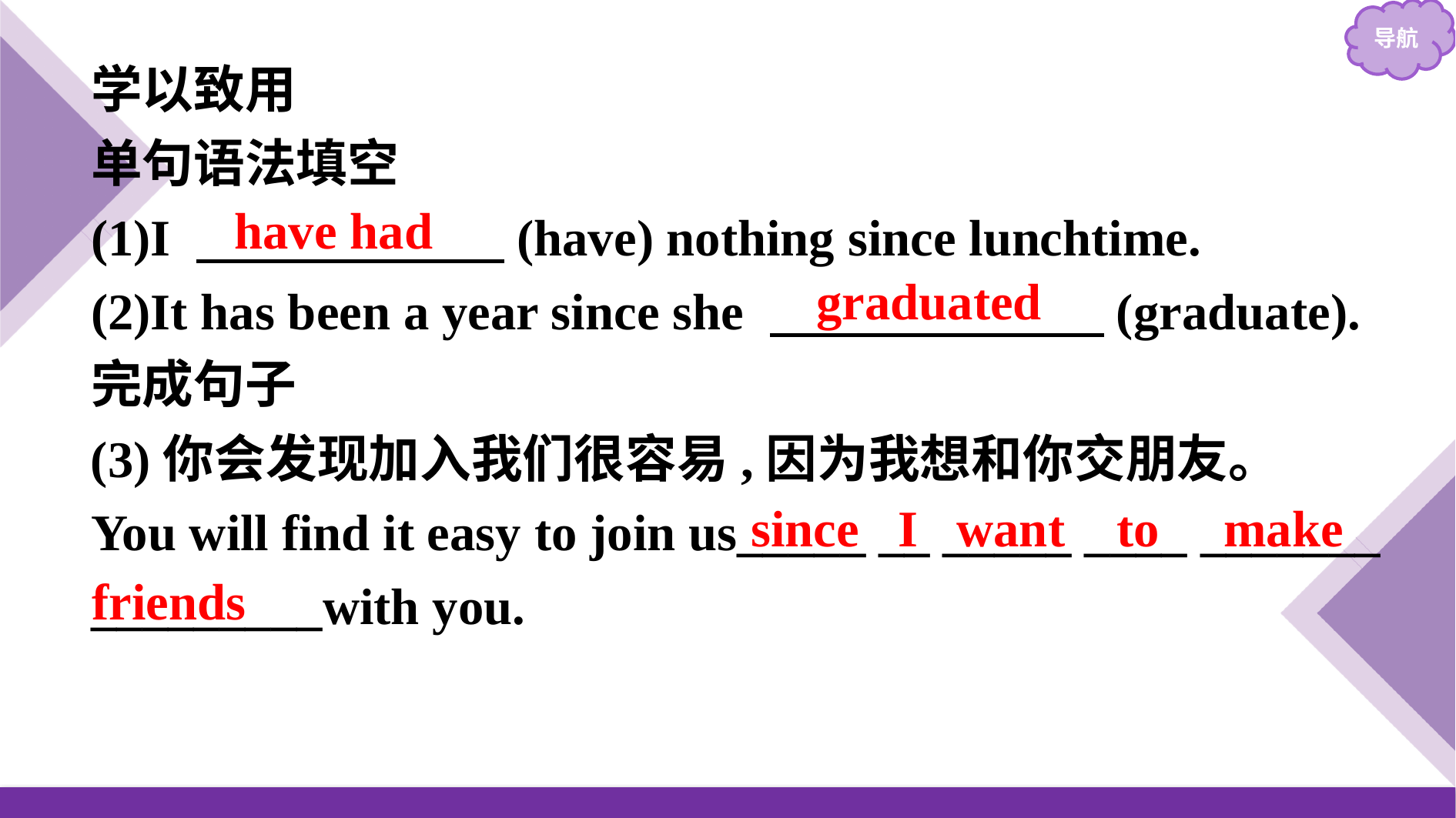

学以致用
单句语法填空
(1)I 　　　　　　(have) nothing since lunchtime.
(2)It has been a year since she 　　　　　　 (graduate).
完成句子
(3)你会发现加入我们很容易,因为我想和你交朋友。
You will find it easy to join us_____ __ _____ ____ _______
_________with you.
have had
graduated
since   I   want    to     make
friends